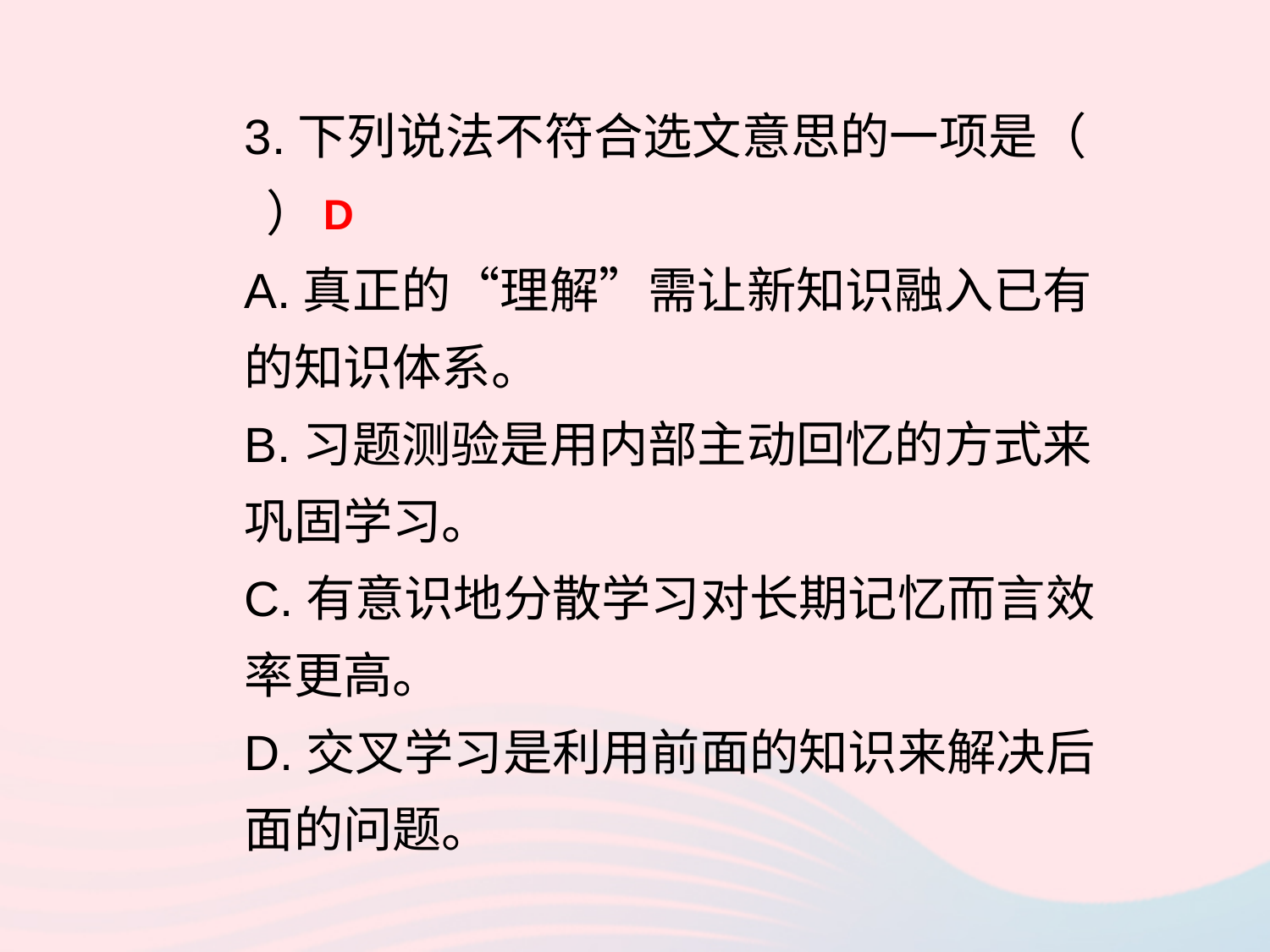

3.下列说法不符合选文意思的一项是（       ）
A.真正的“理解”需让新知识融入已有的知识体系。
B.习题测验是用内部主动回忆的方式来巩固学习。
C.有意识地分散学习对长期记忆而言效率更高。
D.交叉学习是利用前面的知识来解决后面的问题。
D